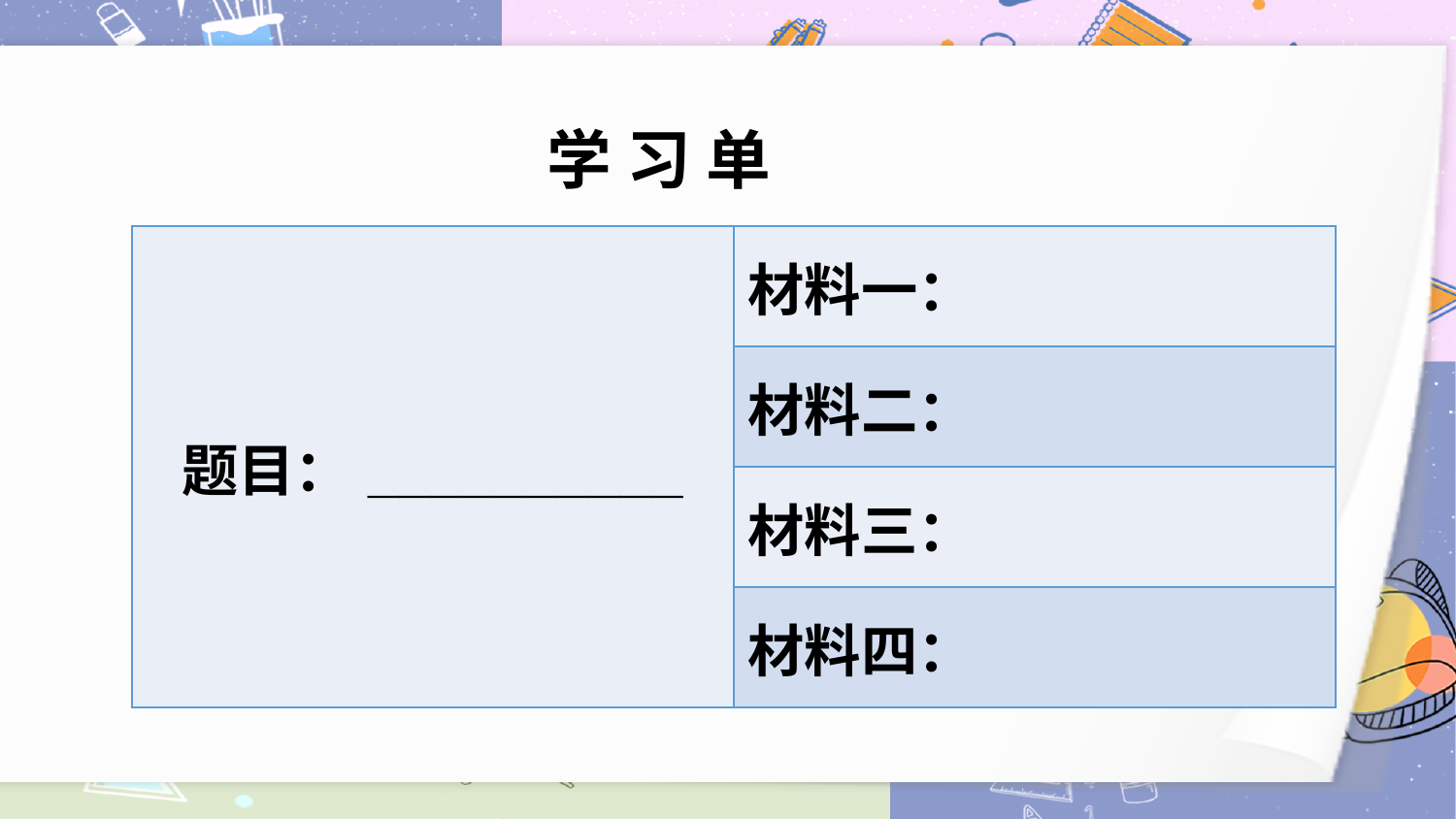

学 习 单
| 题目：\_\_\_\_\_\_\_\_\_\_ | 材料一： |
| --- | --- |
|  | 材料二： |
|  | 材料三： |
|  | 材料四： |